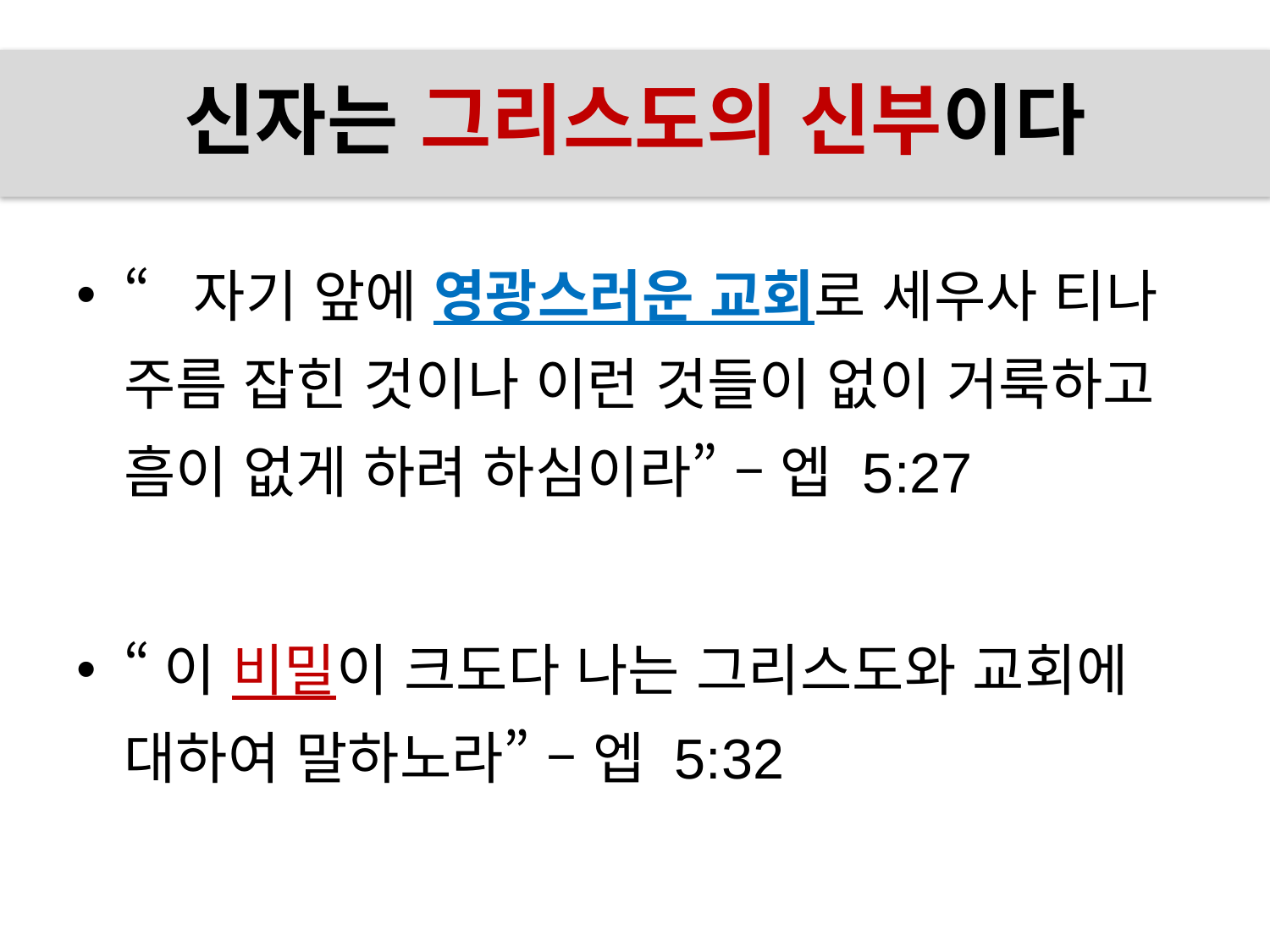

# 신자는 그리스도의 신부이다

“자기 앞에 영광스러운 교회로 세우사 티나
주름 잡힌 것이나 이런 것들이 없이 거룩하고 흠이 없게 하려 하심이라” – 엡 5:27

“이 비밀이 크도다 나는 그리스도와 교회에
대하여 말하노라” – 엡 5:32